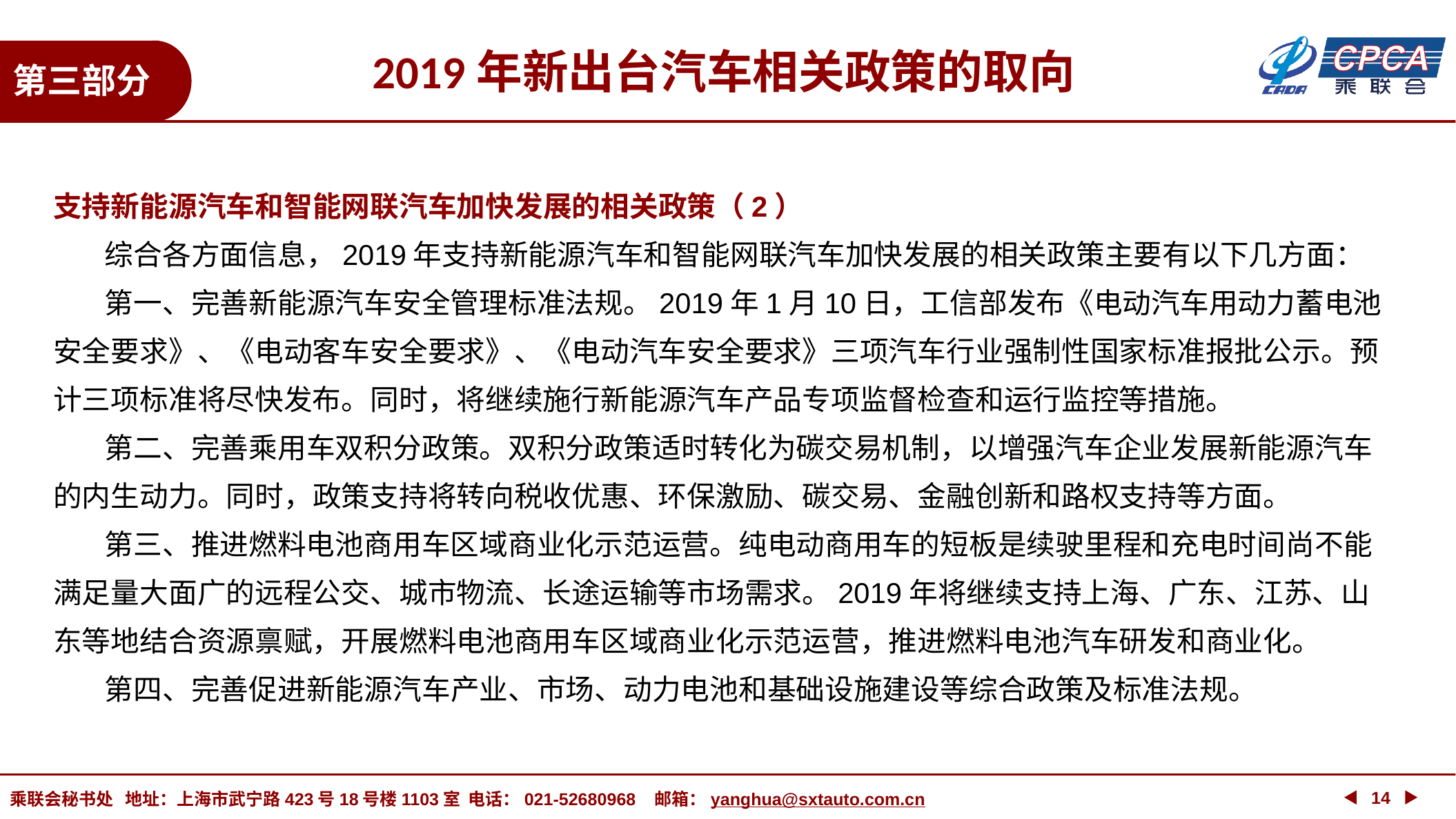

2019年新出台汽车相关政策的取向

第三部分
支持新能源汽车和智能网联汽车加快发展的相关政策（2）
       综合各方面信息，2019年支持新能源汽车和智能网联汽车加快发展的相关政策主要有以下几方面：
       第一、完善新能源汽车安全管理标准法规。2019年1月10日，工信部发布《电动汽车用动力蓄电池安全要求》、《电动客车安全要求》、《电动汽车安全要求》三项汽车行业强制性国家标准报批公示。预计三项标准将尽快发布。同时，将继续施行新能源汽车产品专项监督检查和运行监控等措施。
       第二、完善乘用车双积分政策。双积分政策适时转化为碳交易机制，以增强汽车企业发展新能源汽车的内生动力。同时，政策支持将转向税收优惠、环保激励、碳交易、金融创新和路权支持等方面。
       第三、推进燃料电池商用车区域商业化示范运营。纯电动商用车的短板是续驶里程和充电时间尚不能满足量大面广的远程公交、城市物流、长途运输等市场需求。2019年将继续支持上海、广东、江苏、山东等地结合资源禀赋，开展燃料电池商用车区域商业化示范运营，推进燃料电池汽车研发和商业化。
       第四、完善促进新能源汽车产业、市场、动力电池和基础设施建设等综合政策及标准法规。